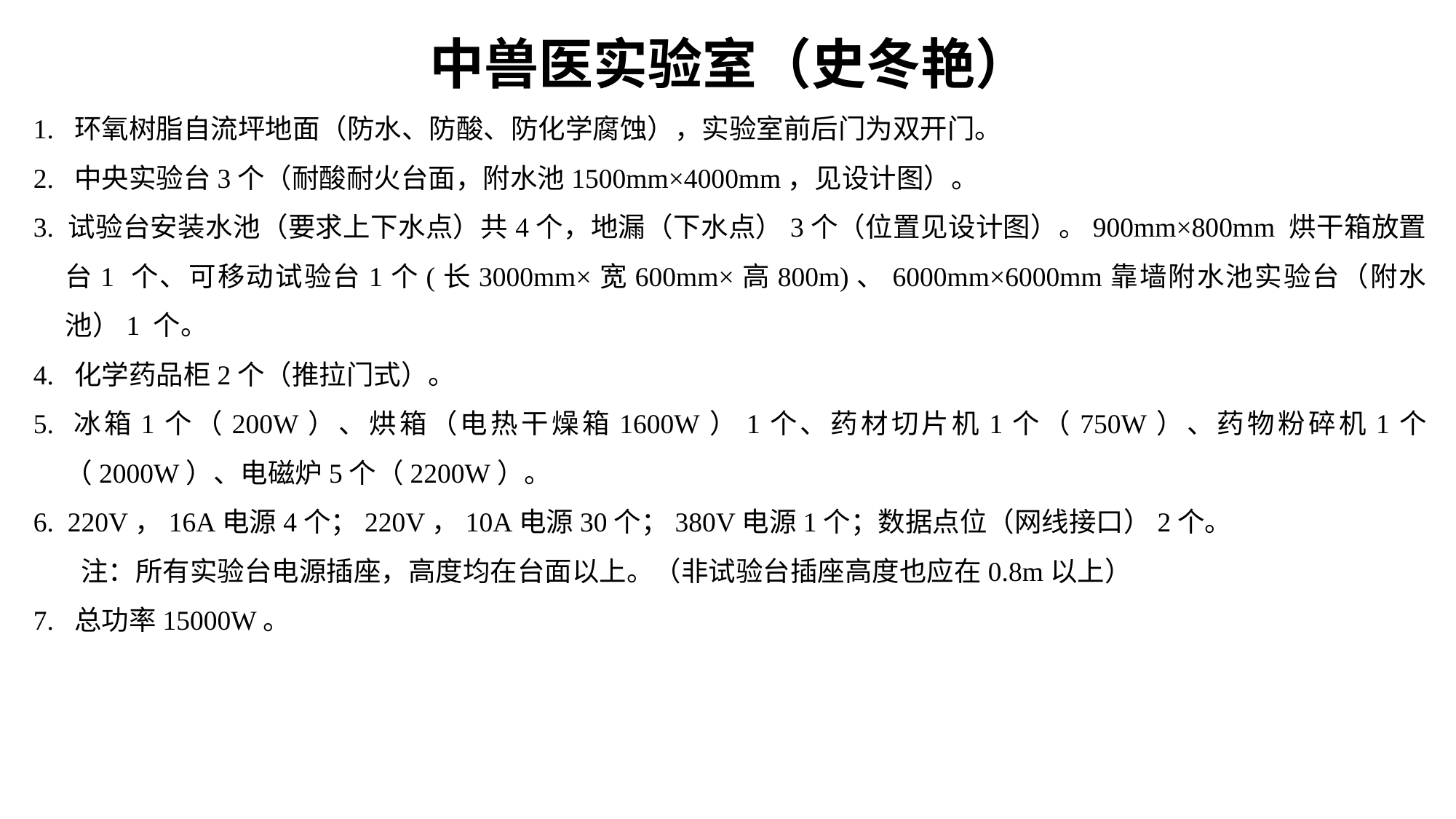

中兽医实验室（史冬艳）
1.  环氧树脂自流坪地面（防水、防酸、防化学腐蚀），实验室前后门为双开门。
2.  中央实验台3个（耐酸耐火台面，附水池1500mm×4000mm，见设计图）。
3. 试验台安装水池（要求上下水点）共4个，地漏（下水点）3个（位置见设计图）。900mm×800mm 烘干箱放置台1 个、可移动试验台1个(长3000mm×宽600mm×高800m)、6000mm×6000mm靠墙附水池实验台（附水池）1 个。
4.  化学药品柜2个（推拉门式）。
5. 冰箱1个（200W）、烘箱（电热干燥箱1600W）1个、药材切片机1个（750W）、药物粉碎机1个（2000W）、电磁炉5个（2200W）。
6.  220V，16A电源4个；220V，10A电源30个；380V电源1个；数据点位（网线接口）2个。
注：所有实验台电源插座，高度均在台面以上。（非试验台插座高度也应在0.8m以上）
7.  总功率15000W。